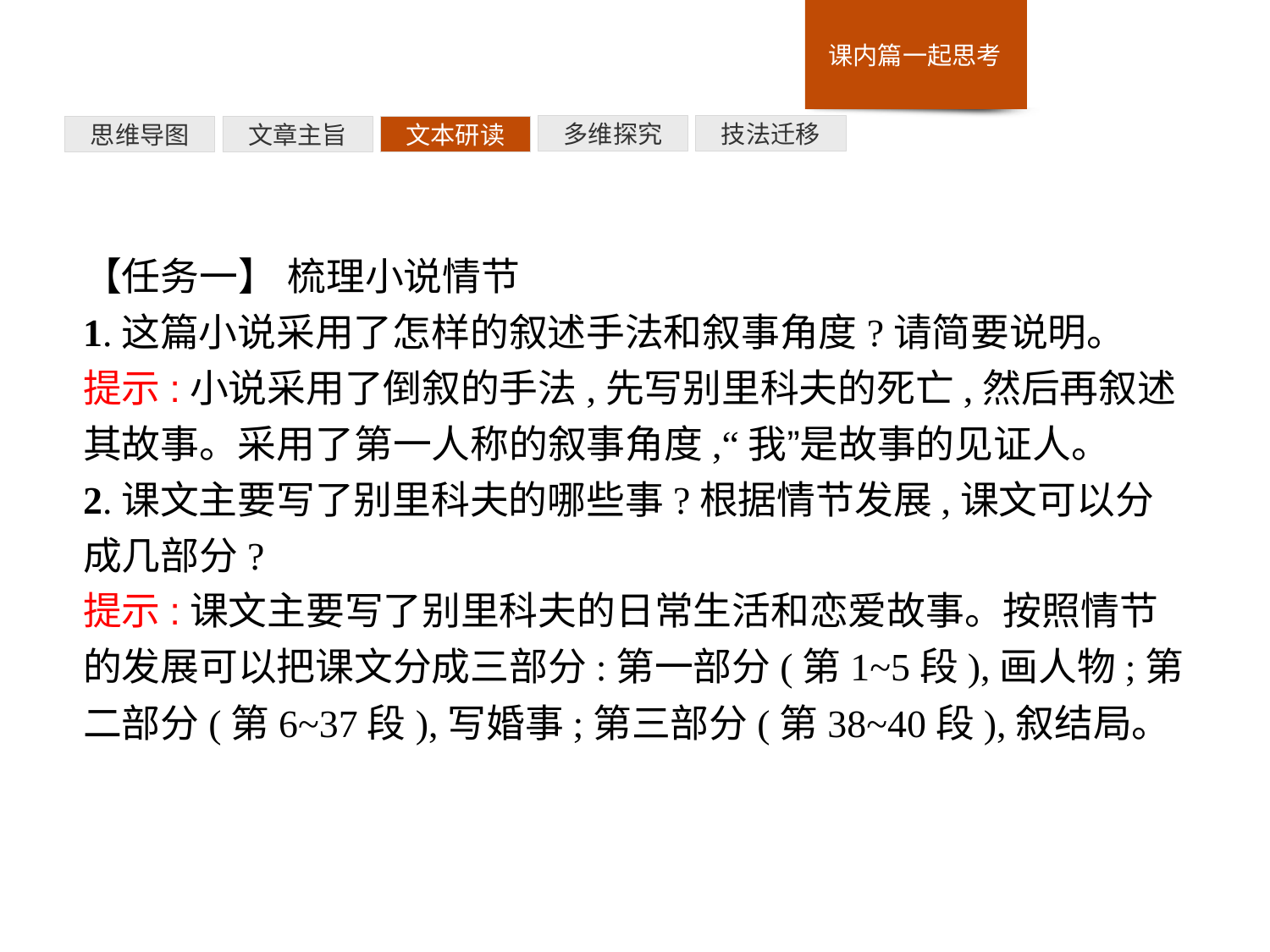

技法迁移
多维探究
文本研读
文章主旨
思维导图
【任务一】 梳理小说情节
1.这篇小说采用了怎样的叙述手法和叙事角度?请简要说明。
提示:小说采用了倒叙的手法,先写别里科夫的死亡,然后再叙述其故事。采用了第一人称的叙事角度,“我”是故事的见证人。
2.课文主要写了别里科夫的哪些事?根据情节发展,课文可以分成几部分?
提示:课文主要写了别里科夫的日常生活和恋爱故事。按照情节的发展可以把课文分成三部分:第一部分(第1~5段),画人物;第二部分(第6~37段),写婚事;第三部分(第38~40段),叙结局。